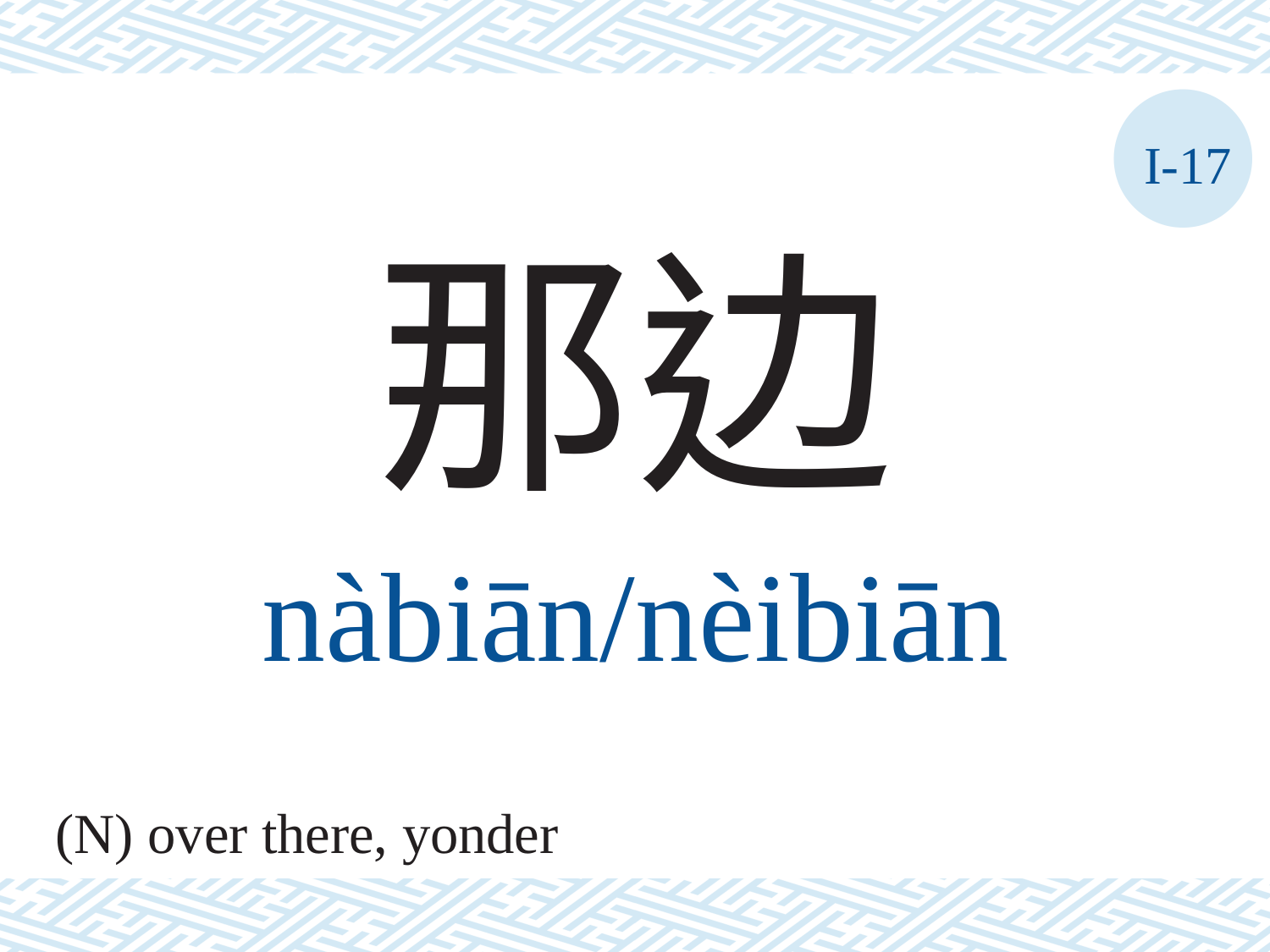

I-17
那边
nàbiān/nèibiān
(N) over there, yonder